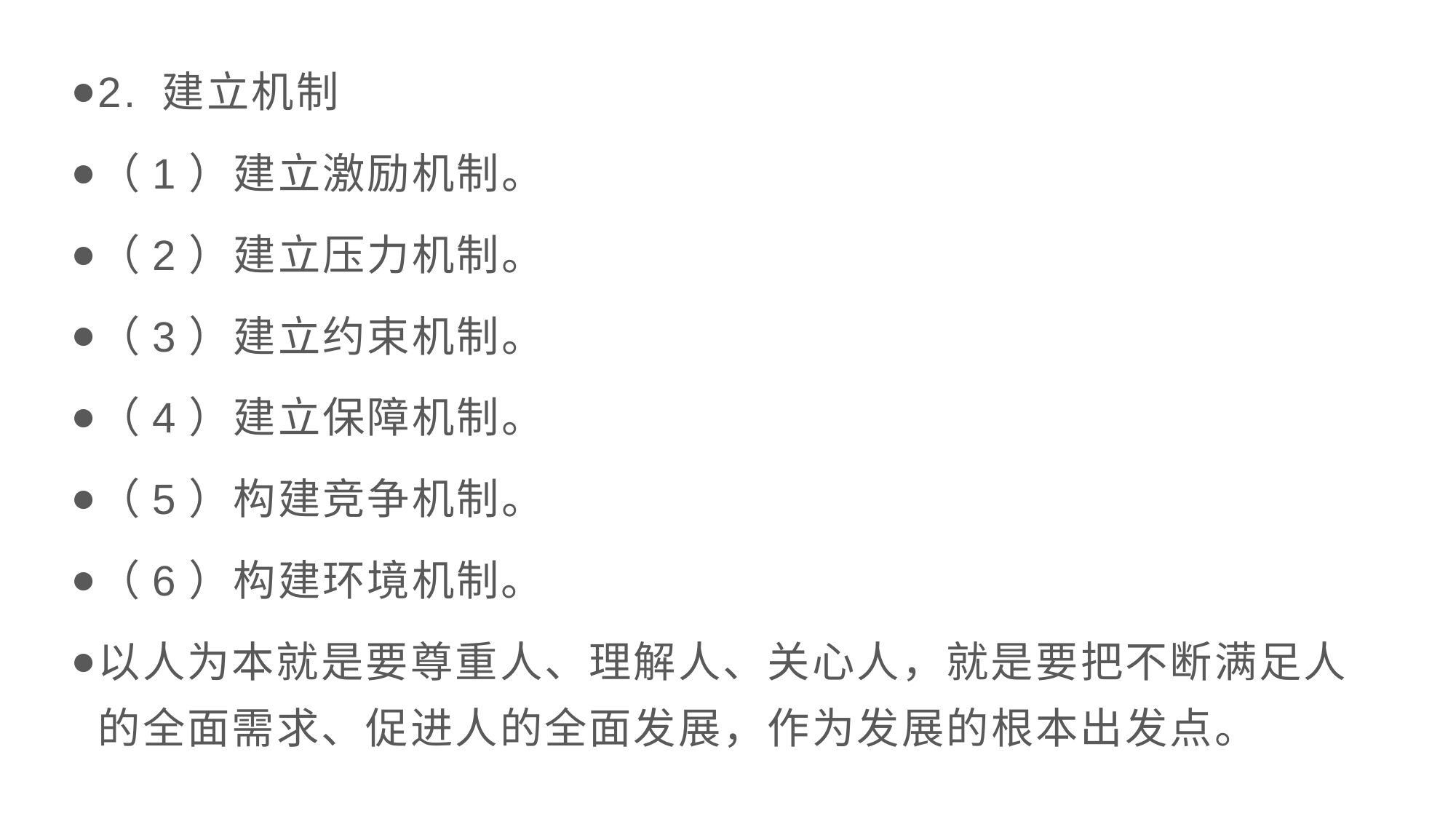

2. 建立机制
（1）建立激励机制。
（2）建立压力机制。
（3）建立约束机制。
（4）建立保障机制。
（5）构建竞争机制。
（6）构建环境机制。
以人为本就是要尊重人、理解人、关心人，就是要把不断满足人的全面需求、促进人的全面发展，作为发展的根本出发点。